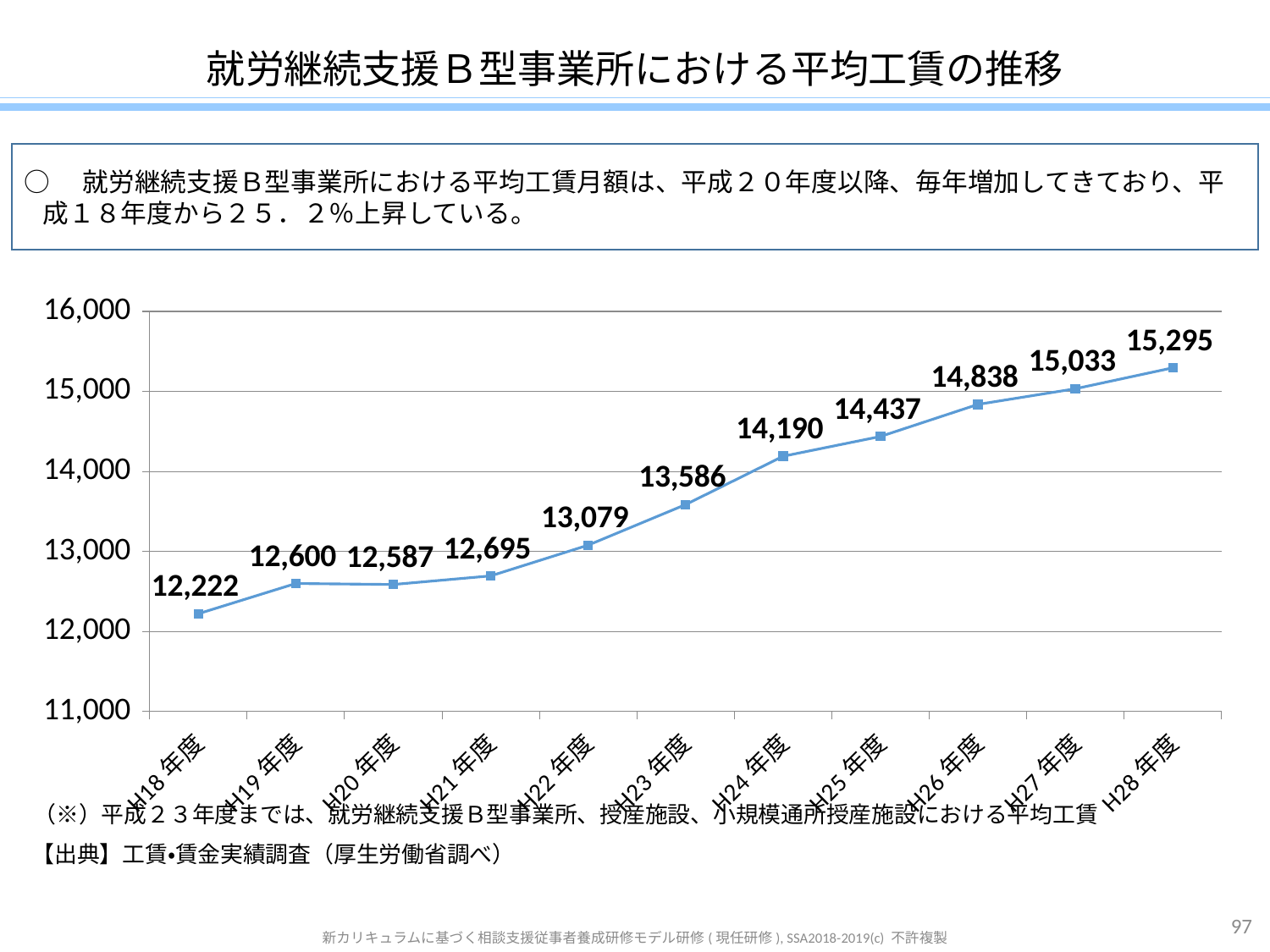

就労継続支援Ｂ型事業所における平均工賃の推移
○　就労継続支援Ｂ型事業所における平均工賃月額は、平成２０年度以降、毎年増加してきており、平成１８年度から２５．２％上昇している。

### Chart

| Category | 系列 1 |
|---|---|
| H18年度 | 12222.0 |
| H19年度 | 12600.0 |
| H20年度 | 12587.0 |
| H21年度 | 12695.0 |
| H22年度 | 13079.0 |
| H23年度 | 13586.0 |
| H24年度 | 14190.0 |
| H25年度 | 14437.0 |
| H26年度 | 14838.0 |
| H27年度 | 15033.0 |
| H28年度 | 15295.0 |
（※）平成２３年度までは、就労継続支援Ｂ型事業所、授産施設、小規模通所授産施設における平均工賃
【出典】工賃・賃金実績調査（厚生労働省調べ）
97
新カリキュラムに基づく相談支援従事者養成研修モデル研修(現任研修), SSA2018-2019(c) 不許複製